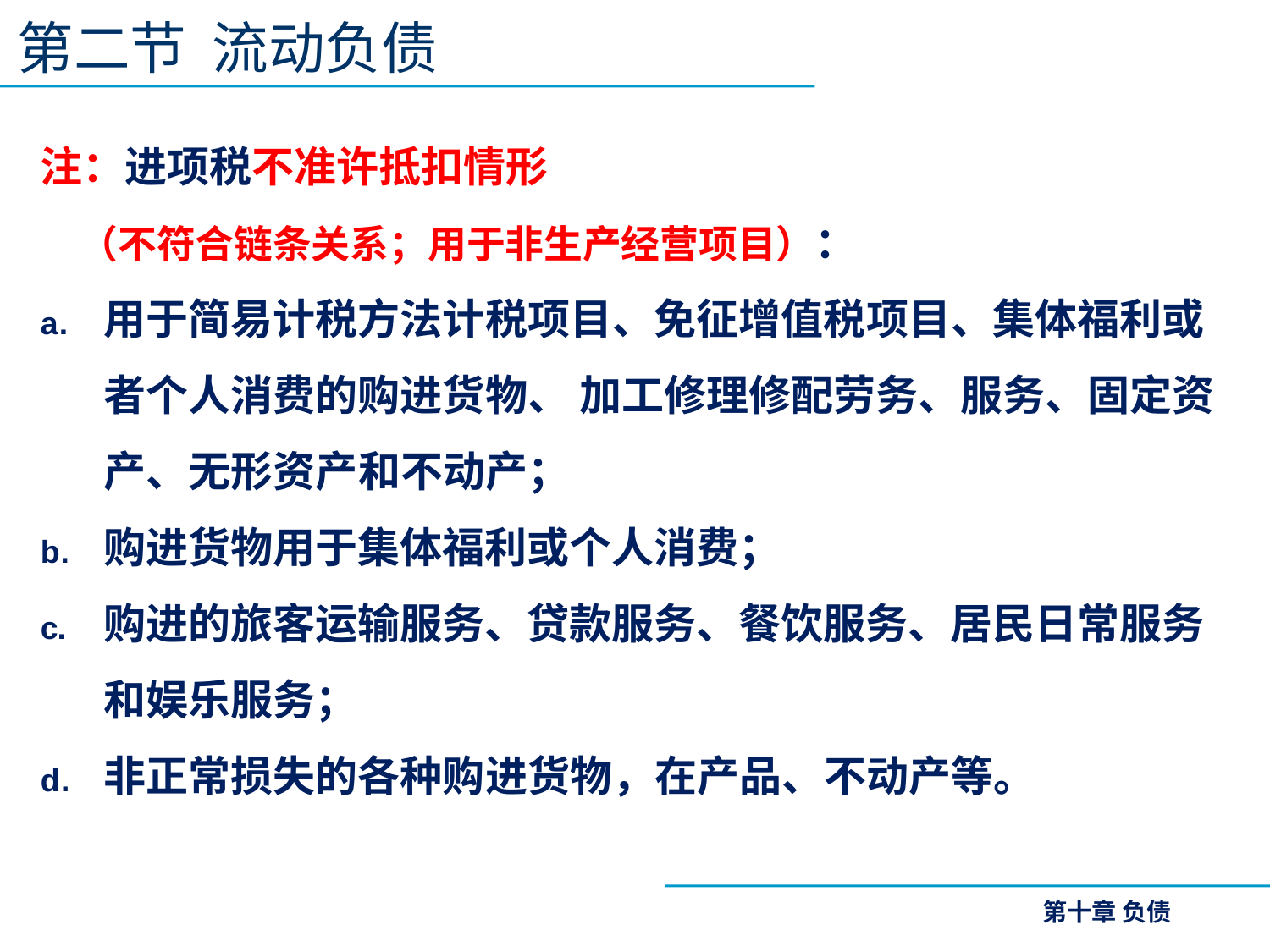

第二节  流动负债
注：进项税不准许抵扣情形
   （不符合链条关系；用于非生产经营项目）：
用于简易计税方法计税项目、免征增值税项目、集体福利或者个人消费的购进货物、 加工修理修配劳务、服务、固定资产、无形资产和不动产；
购进货物用于集体福利或个人消费；
购进的旅客运输服务、贷款服务、餐饮服务、居民日常服务和娱乐服务；
非正常损失的各种购进货物，在产品、不动产等。